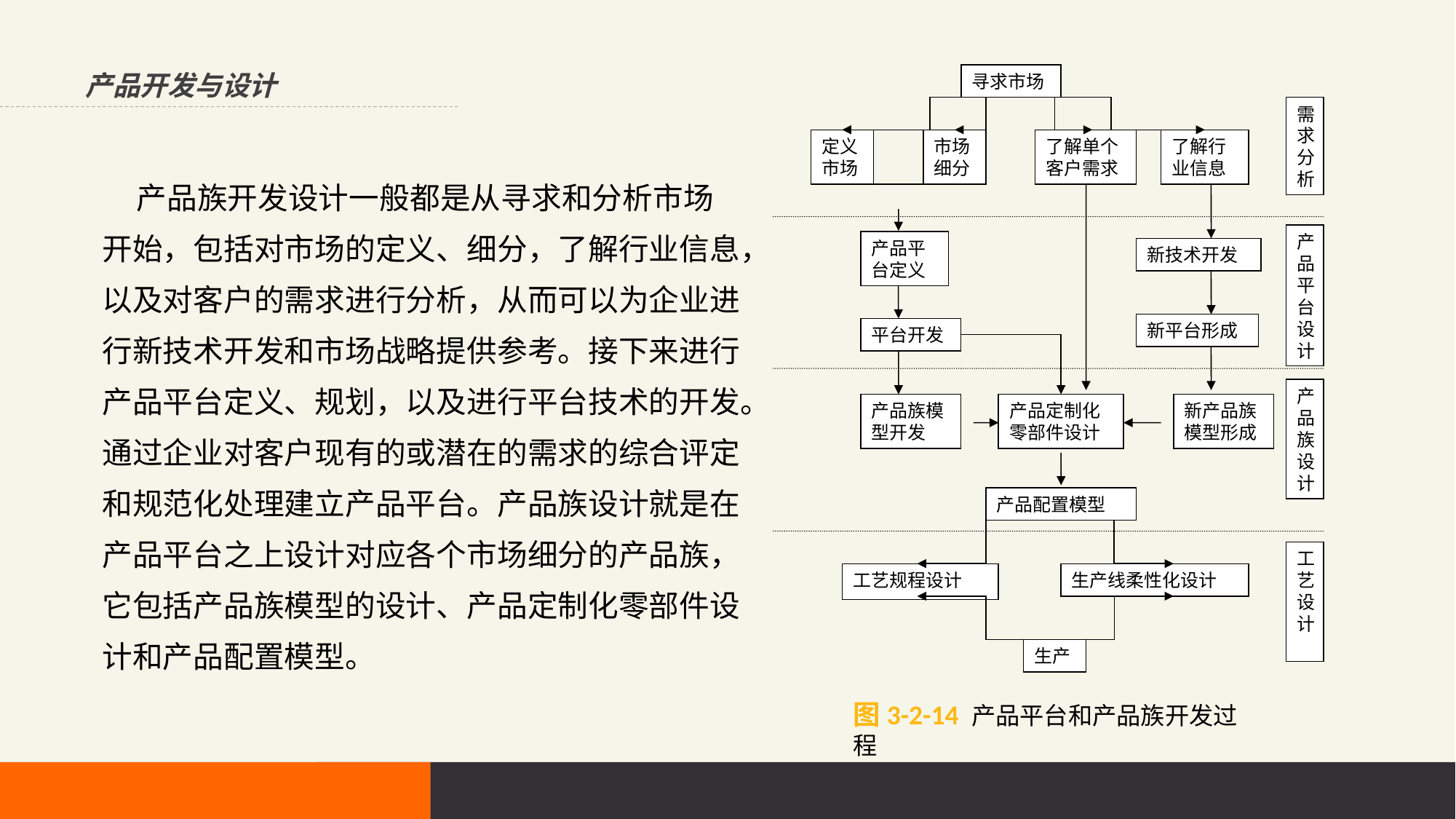

寻求市场

需求分析

定义市场

市场细分

了解单个客户需求

了解行业信息

产品平台设计

产品平台定义

新技术开发

新平台形成

平台开发

产品族设计

产品族模型开发

产品定制化零部件设计

新产品族模型形成

产品配置模型

工艺设计

工艺规程设计

生产线柔性化设计

生产

产品开发与设计
    产品族开发设计一般都是从寻求和分析市场开始，包括对市场的定义、细分，了解行业信息，以及对客户的需求进行分析，从而可以为企业进行新技术开发和市场战略提供参考。接下来进行产品平台定义、规划，以及进行平台技术的开发。通过企业对客户现有的或潜在的需求的综合评定和规范化处理建立产品平台。产品族设计就是在产品平台之上设计对应各个市场细分的产品族，它包括产品族模型的设计、产品定制化零部件设计和产品配置模型。

图3-2-14 产品平台和产品族开发过程